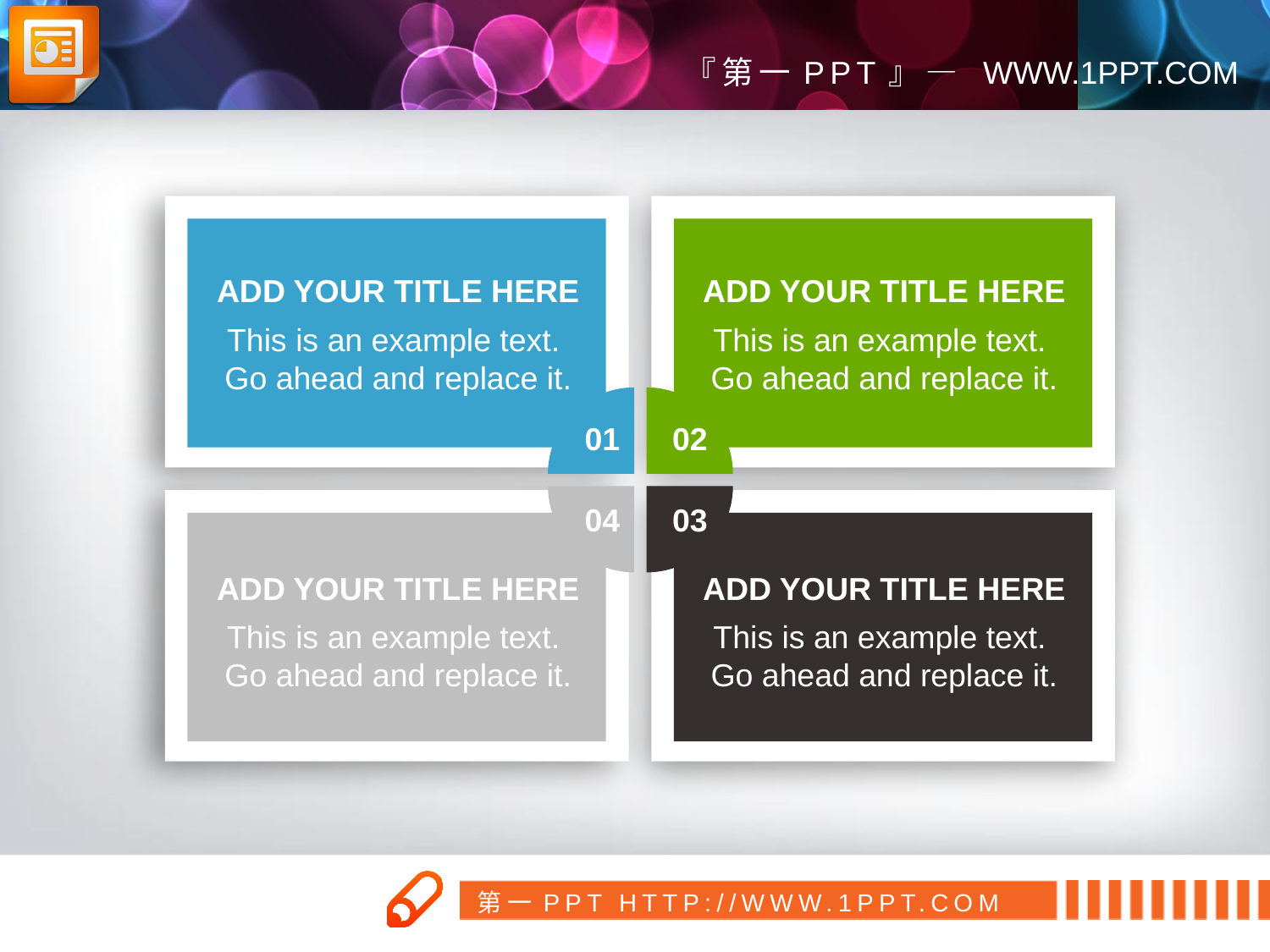

ADD YOUR TITLE HERE
This is an example text.
Go ahead and replace it.
ADD YOUR TITLE HERE
This is an example text.
Go ahead and replace it.

### Chart

| Category | 销售额 |
|---|---|
| 第一季度 | 0.25 |
| 第二季度 | 0.25 |
| 第三季度 | 0.25 |
| 第四季度 | 0.25 |
01
02

04
03

ADD YOUR TITLE HERE
This is an example text.
Go ahead and replace it.
ADD YOUR TITLE HERE
This is an example text.
Go ahead and replace it.